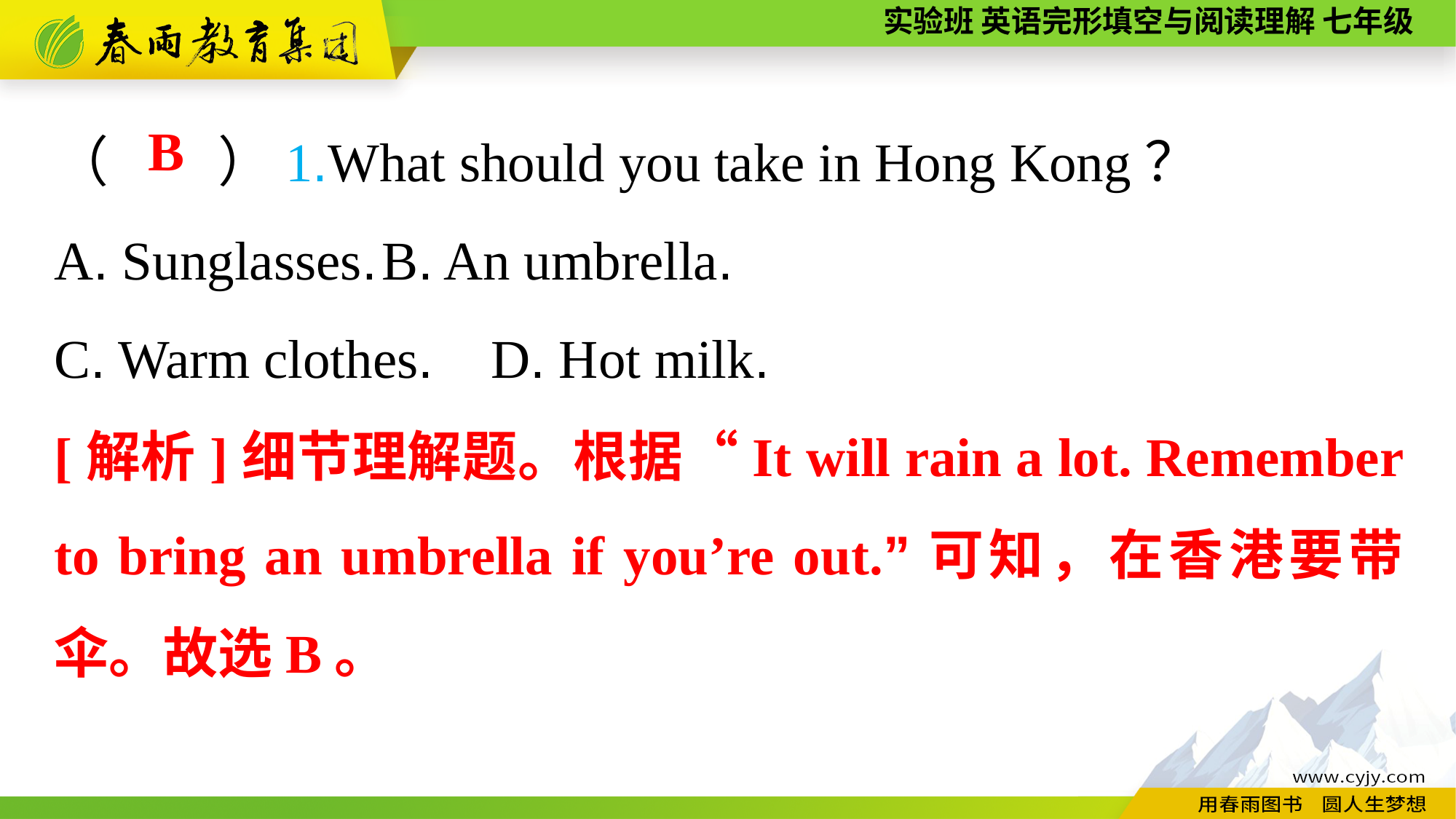

（　　）1.What should you take in Hong Kong？
A. Sunglasses.	B. An umbrella.
C. Warm clothes.	D. Hot milk.
B
[解析]细节理解题。根据“It will rain a lot. Remember to bring an umbrella if you’re out.”可知，在香港要带伞。故选B。